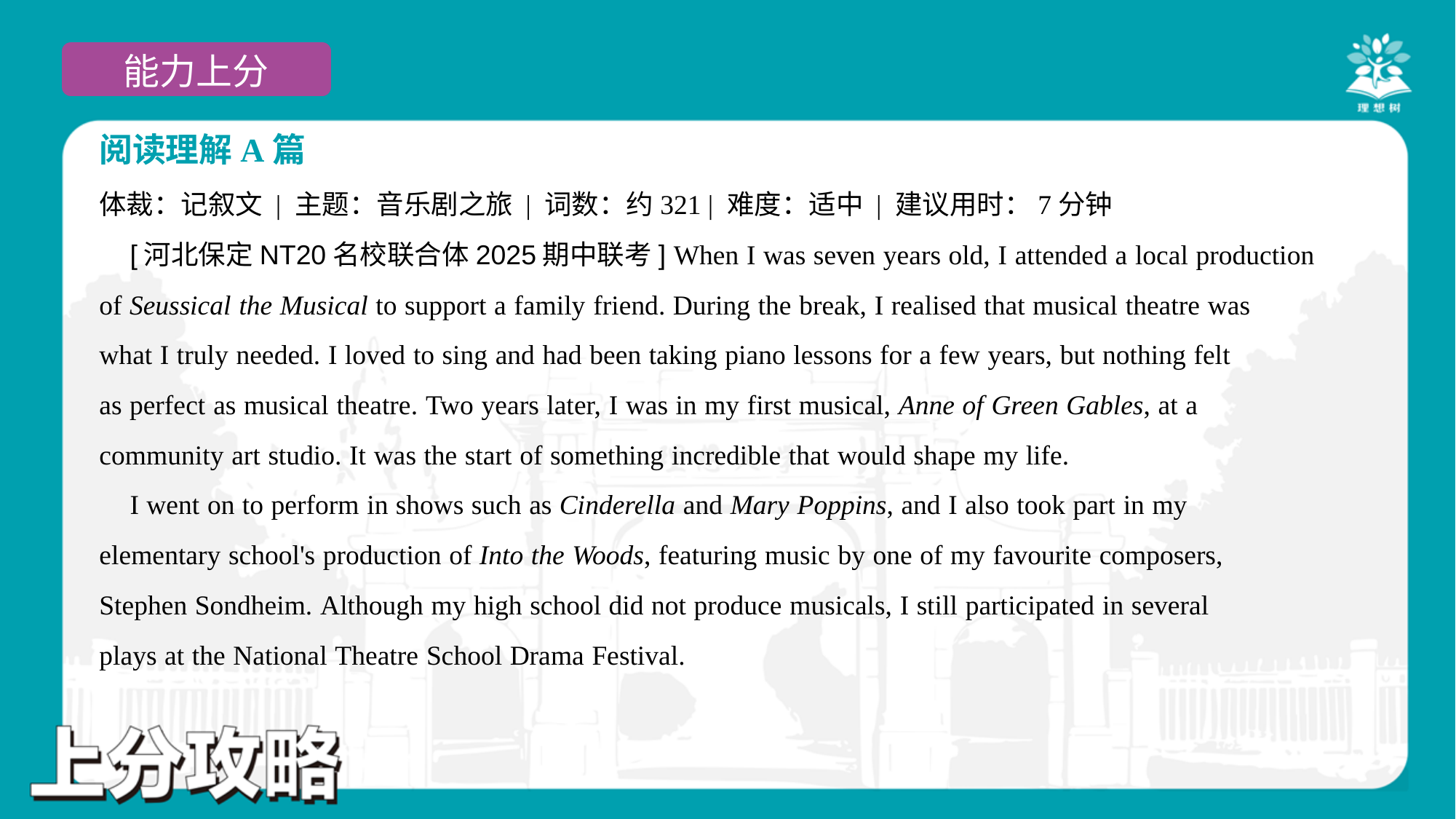

阅读理解A篇
体裁：记叙文 | 主题：音乐剧之旅 | 词数：约321 | 难度：适中 | 建议用时：7分钟
    [河北保定NT20名校联合体2025期中联考] When I was seven years old, I attended a local production
of Seussical the Musical to support a family friend. During the break, I realised that musical theatre was
what I truly needed. I loved to sing and had been taking piano lessons for a few years, but nothing felt
as perfect as musical theatre. Two years later, I was in my first musical, Anne of Green Gables, at a
community art studio. It was the start of something incredible that would shape my life.
    I went on to perform in shows such as Cinderella and Mary Poppins, and I also took part in my
elementary school's production of Into the Woods, featuring music by one of my favourite composers,
Stephen Sondheim. Although my high school did not produce musicals, I still participated in several
plays at the National Theatre School Drama Festival.